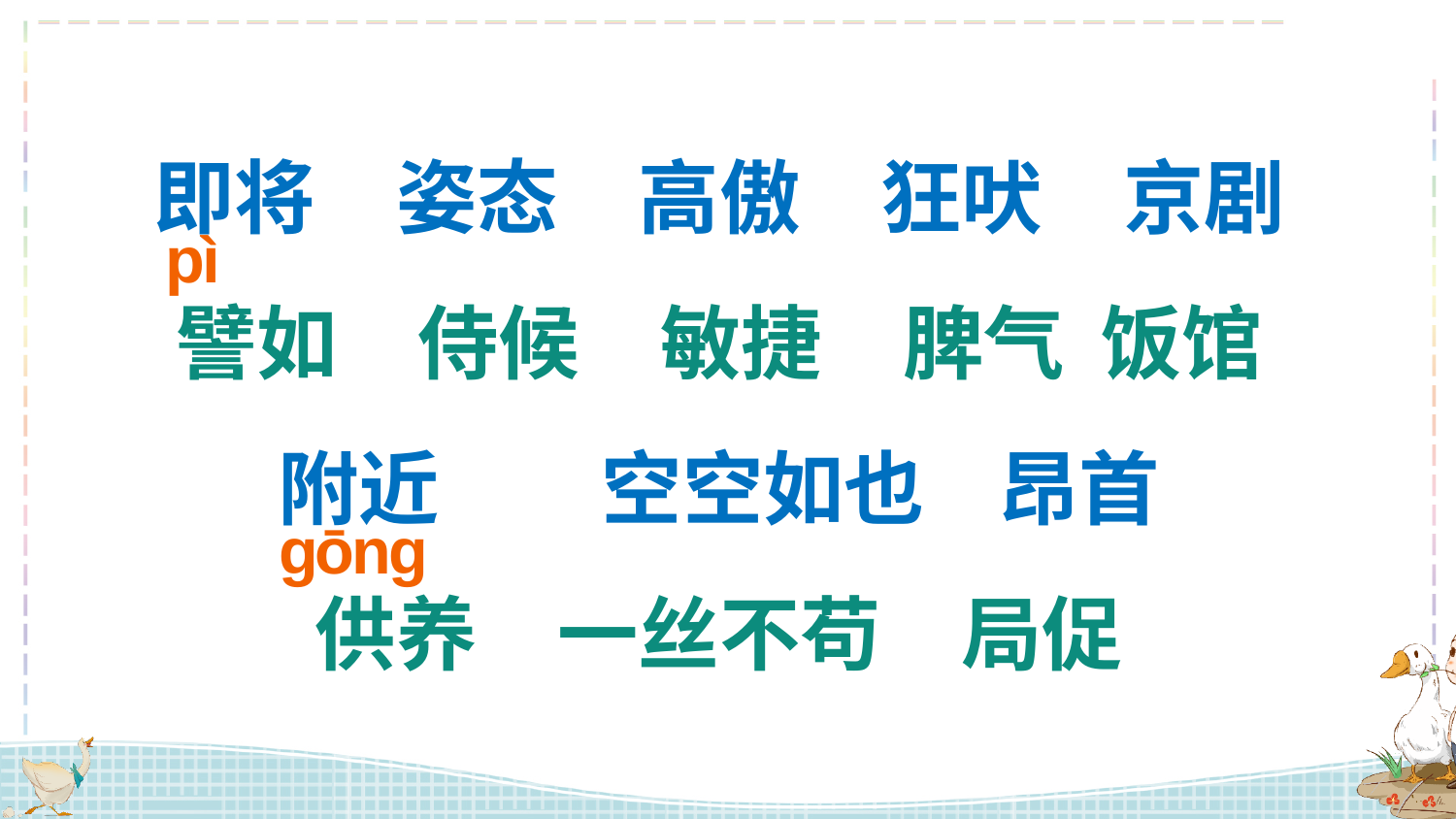

即将　姿态　高傲　狂吠　京剧
譬如　侍候　敏捷　脾气  饭馆
附近　　空空如也    昂首
供养　一丝不苟　局促
pì
ɡōnɡ